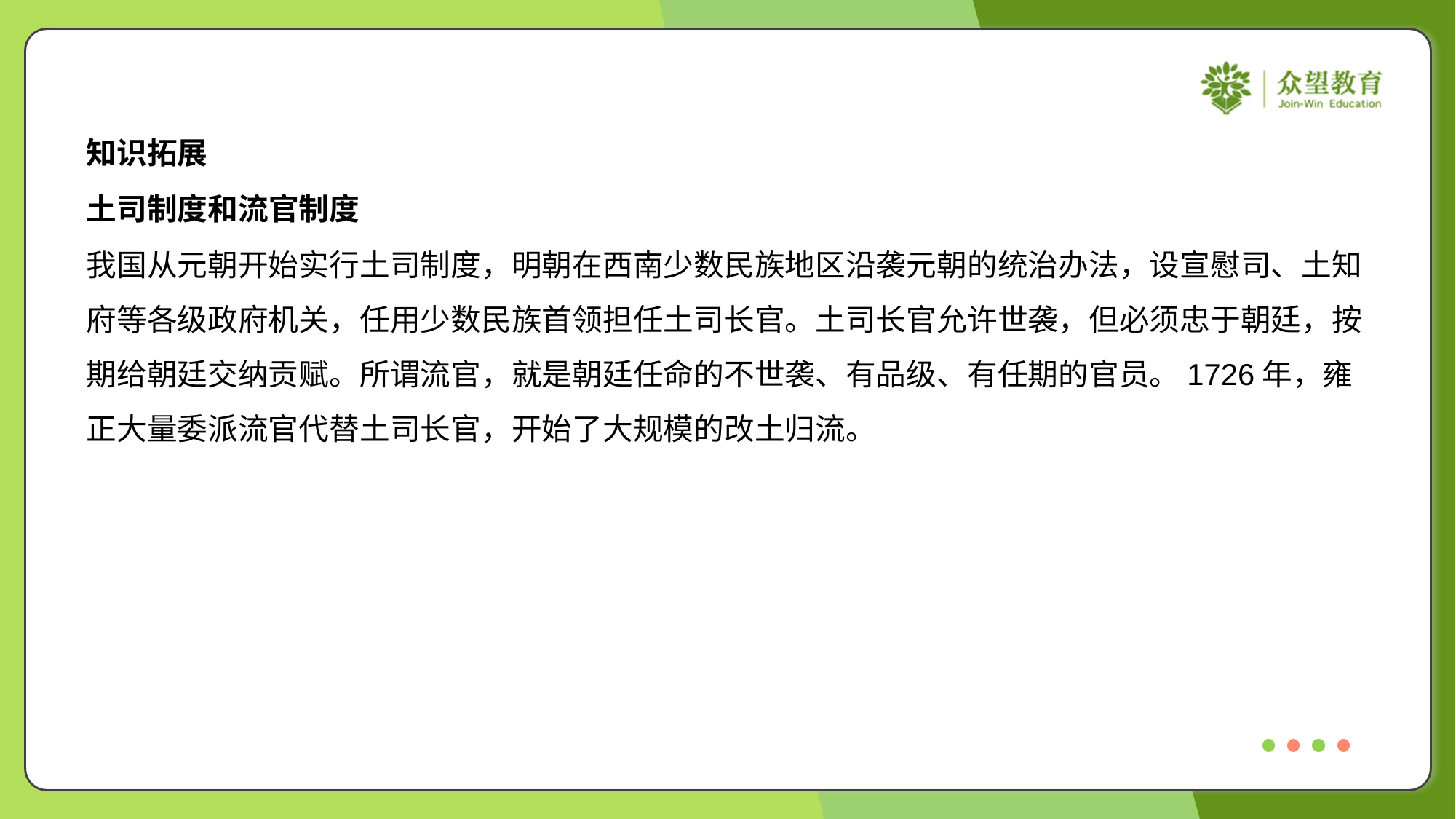

知识拓展
土司制度和流官制度
我国从元朝开始实行土司制度，明朝在西南少数民族地区沿袭元朝的统治办法，设宣慰司、土知
府等各级政府机关，任用少数民族首领担任土司长官。土司长官允许世袭，但必须忠于朝廷，按
期给朝廷交纳贡赋。所谓流官，就是朝廷任命的不世袭、有品级、有任期的官员。1726年，雍
正大量委派流官代替土司长官，开始了大规模的改土归流。